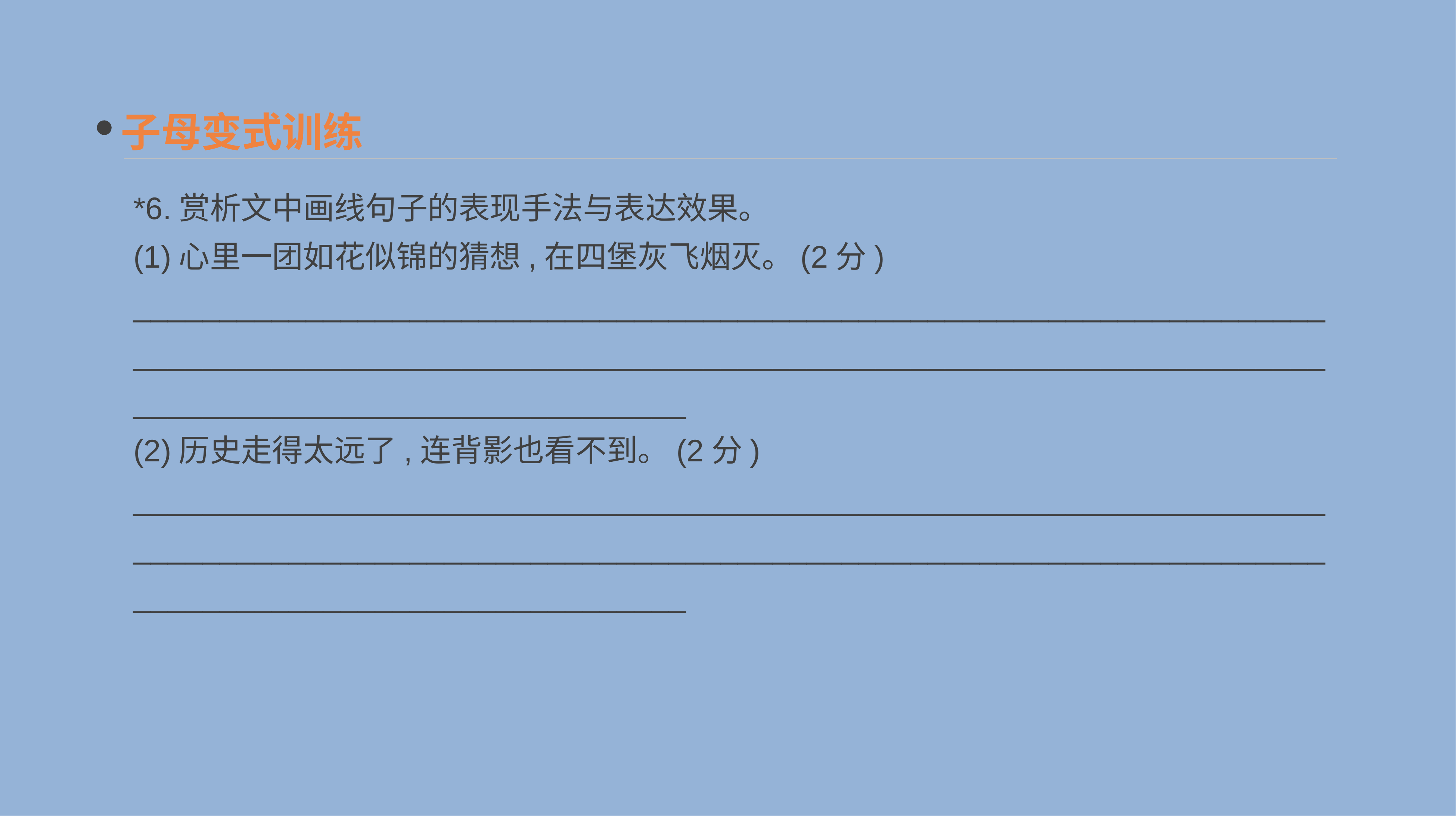

子母变式训练

*6.赏析文中画线句子的表现手法与表达效果。
(1)心里一团如花似锦的猜想,在四堡灰飞烟灭。(2分)
__________________________________________________________________________________________________________________________________________________________________________
(2)历史走得太远了,连背影也看不到。(2分)
__________________________________________________________________________________________________________________________________________________________________________